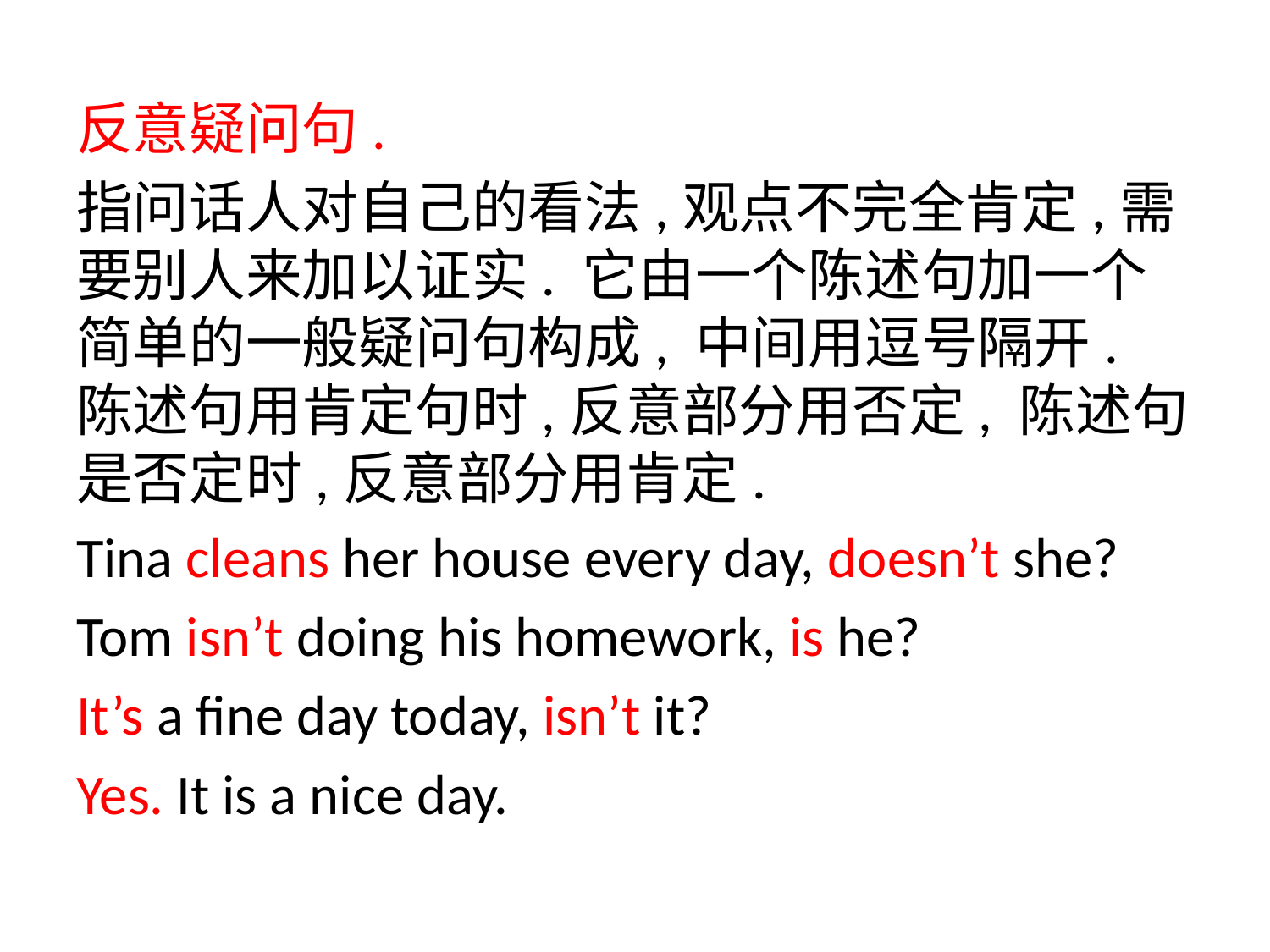

反意疑问句.
指问话人对自己的看法,观点不完全肯定,需要别人来加以证实. 它由一个陈述句加一个简单的一般疑问句构成, 中间用逗号隔开. 陈述句用肯定句时,反意部分用否定, 陈述句是否定时,反意部分用肯定.
Tina cleans her house every day, doesn’t she?
Tom isn’t doing his homework, is he?
It’s a fine day today, isn’t it?
Yes. It is a nice day.

Zx.xk